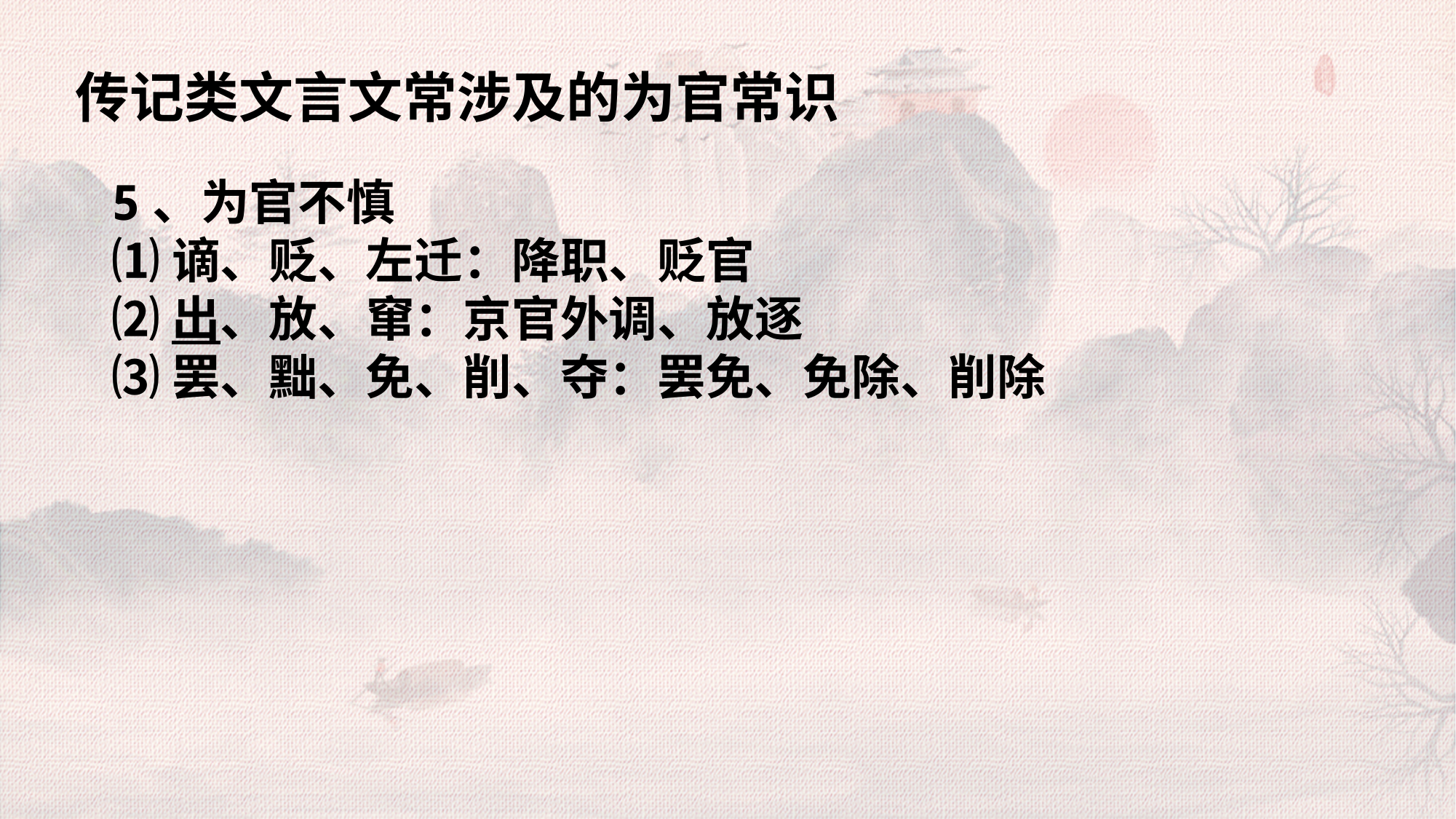

传记类文言文常涉及的为官常识
5、为官不慎
⑴谪、贬、左迁：降职、贬官
⑵出、放、窜：京官外调、放逐
⑶罢、黜、免、削、夺：罢免、免除、削除